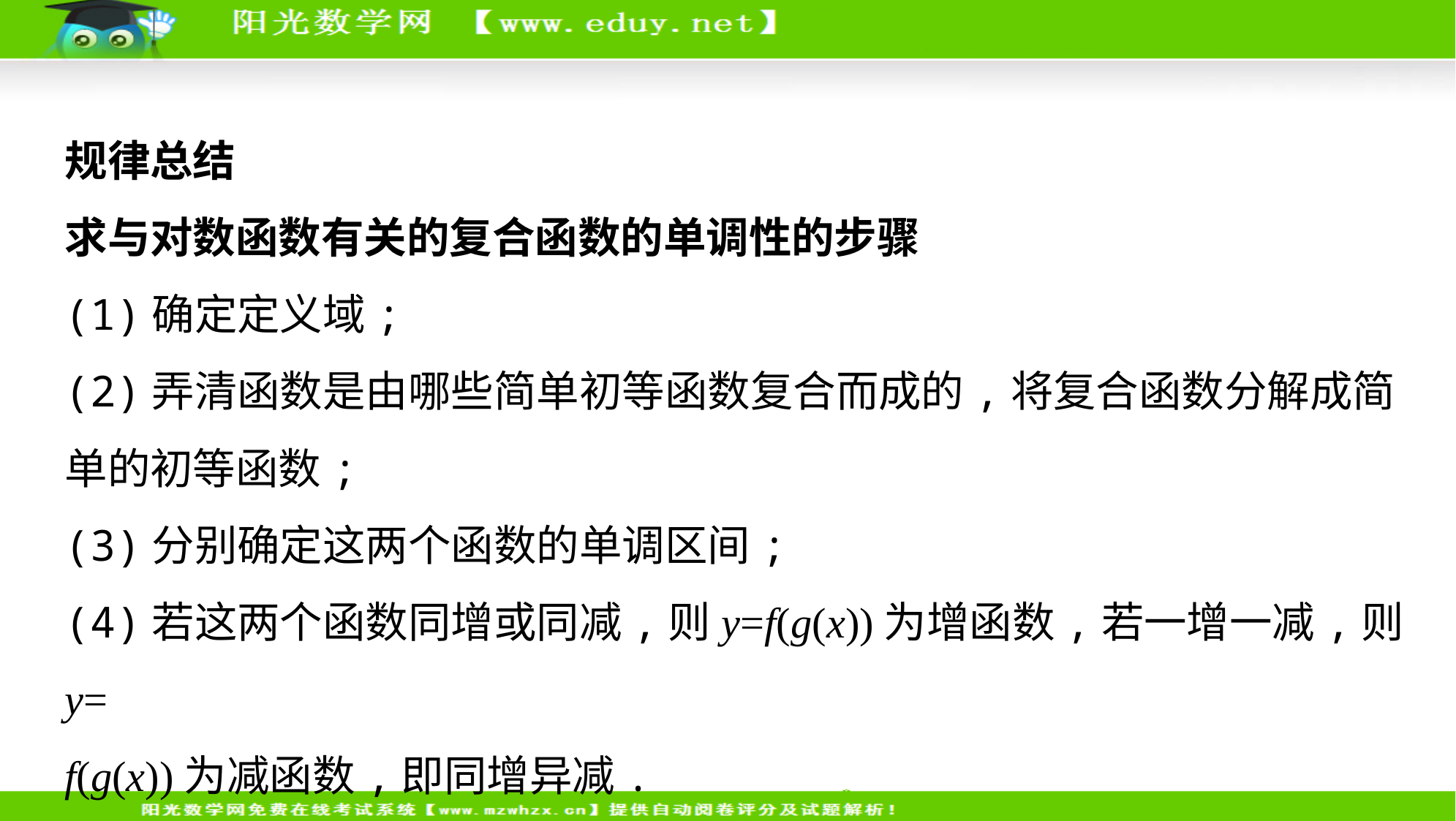

规律总结
求与对数函数有关的复合函数的单调性的步骤
(1)确定定义域;
(2)弄清函数是由哪些简单初等函数复合而成的,将复合函数分解成简
单的初等函数;
(3)分别确定这两个函数的单调区间;
(4)若这两个函数同增或同减,则y=f(g(x))为增函数,若一增一减,则y=
f(g(x))为减函数,即同增异减.